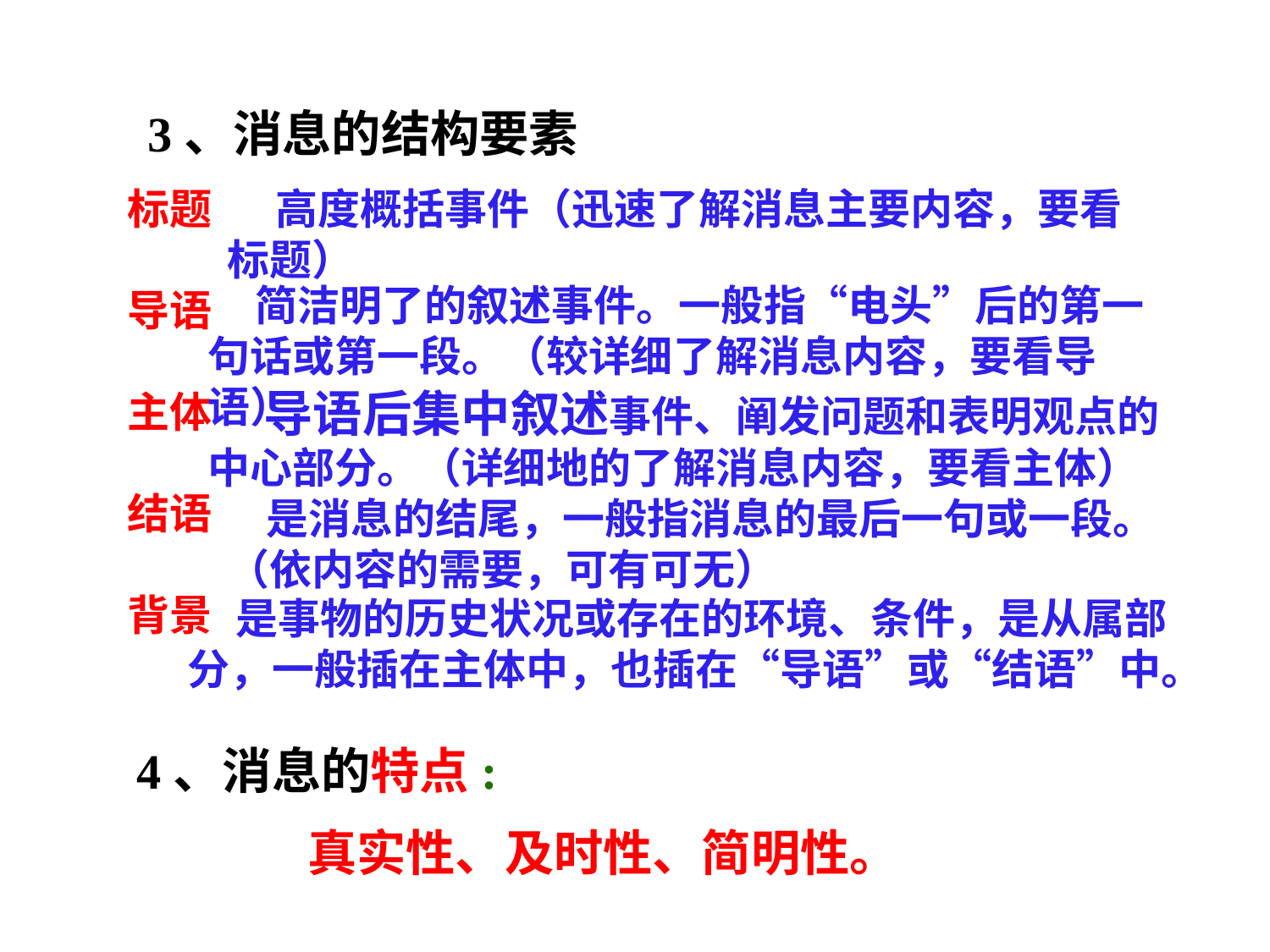

3、消息的结构要素
标题

导语

主体

结语

背景
    高度概括事件（迅速了解消息主要内容，要看标题）
    简洁明了的叙述事件。一般指“电头”后的第一句话或第一段。（较详细了解消息内容，要看导语）
    导语后集中叙述事件、阐发问题和表明观点的中心部分。（详细地的了解消息内容，要看主体）
   是消息的结尾，一般指消息的最后一句或一段。（依内容的需要，可有可无）
    是事物的历史状况或存在的环境、条件，是从属部分，一般插在主体中，也插在“导语”或“结语”中。
4、消息的特点:
真实性、及时性、简明性。